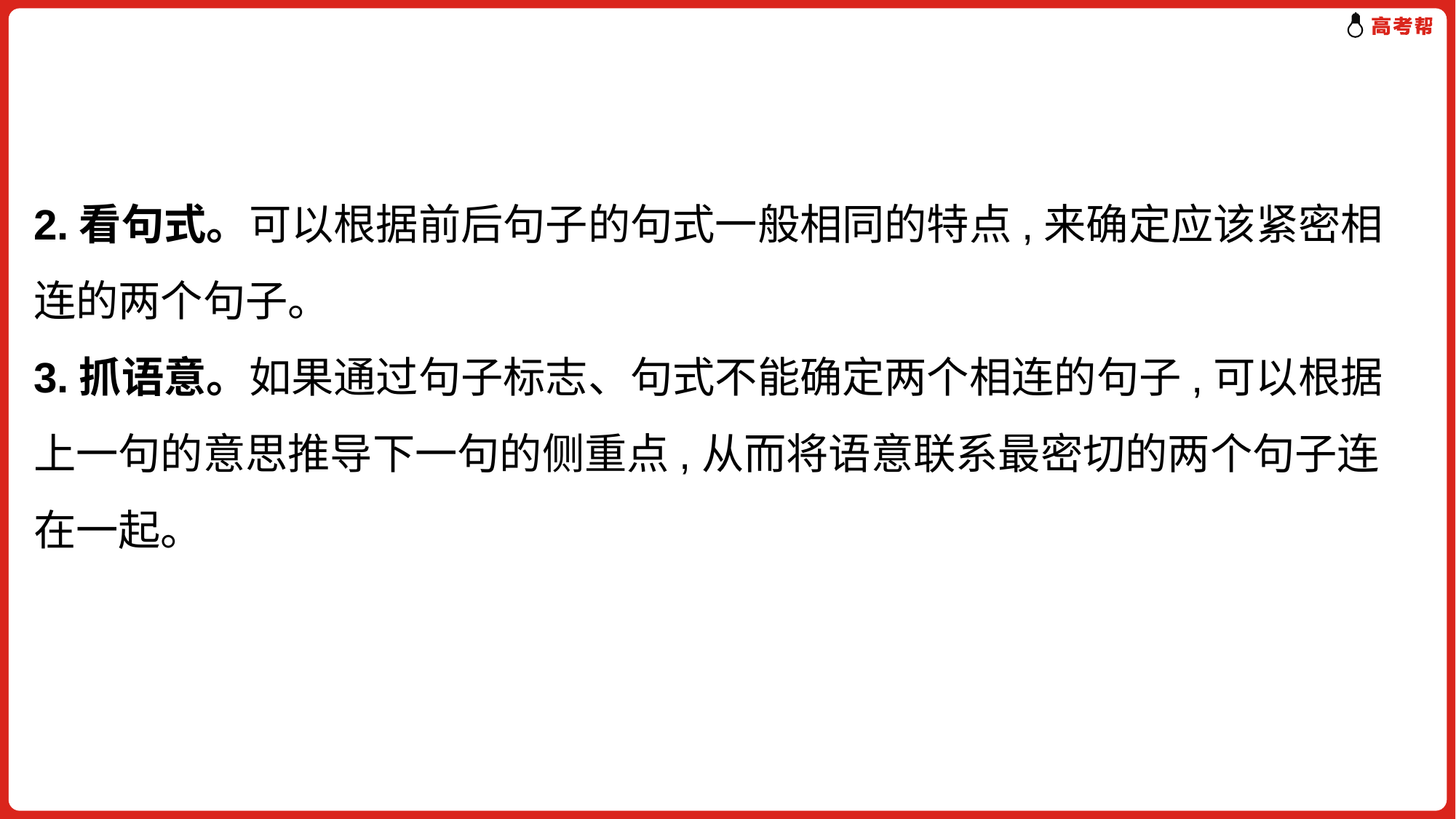

2.看句式。可以根据前后句子的句式一般相同的特点,来确定应该紧密相连的两个句子。
3.抓语意。如果通过句子标志、句式不能确定两个相连的句子,可以根据上一句的意思推导下一句的侧重点,从而将语意联系最密切的两个句子连在一起。